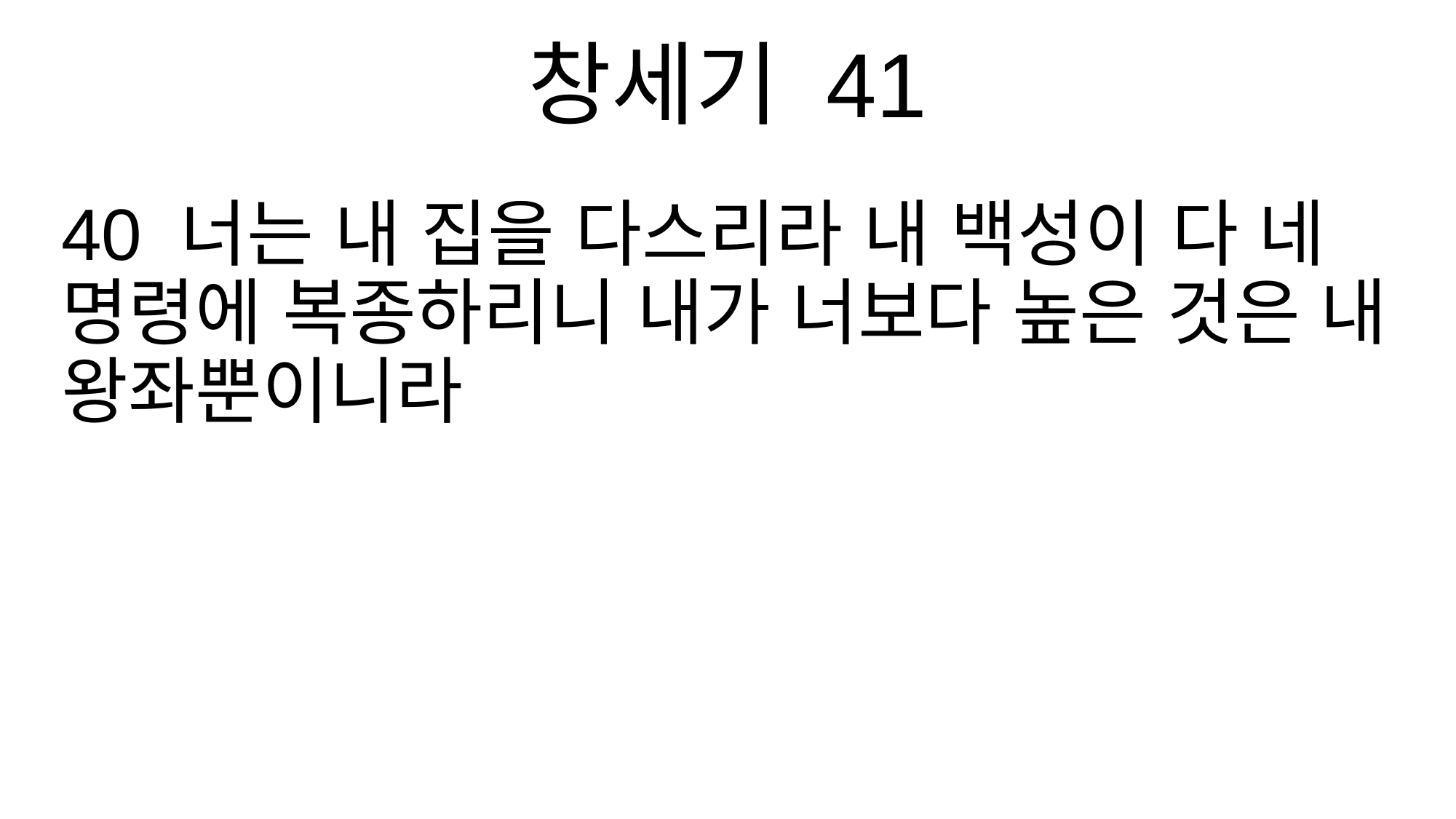

창세기 41
40 너는 내 집을 다스리라 내 백성이 다 네 명령에 복종하리니 내가 너보다 높은 것은 내 왕좌뿐이니라